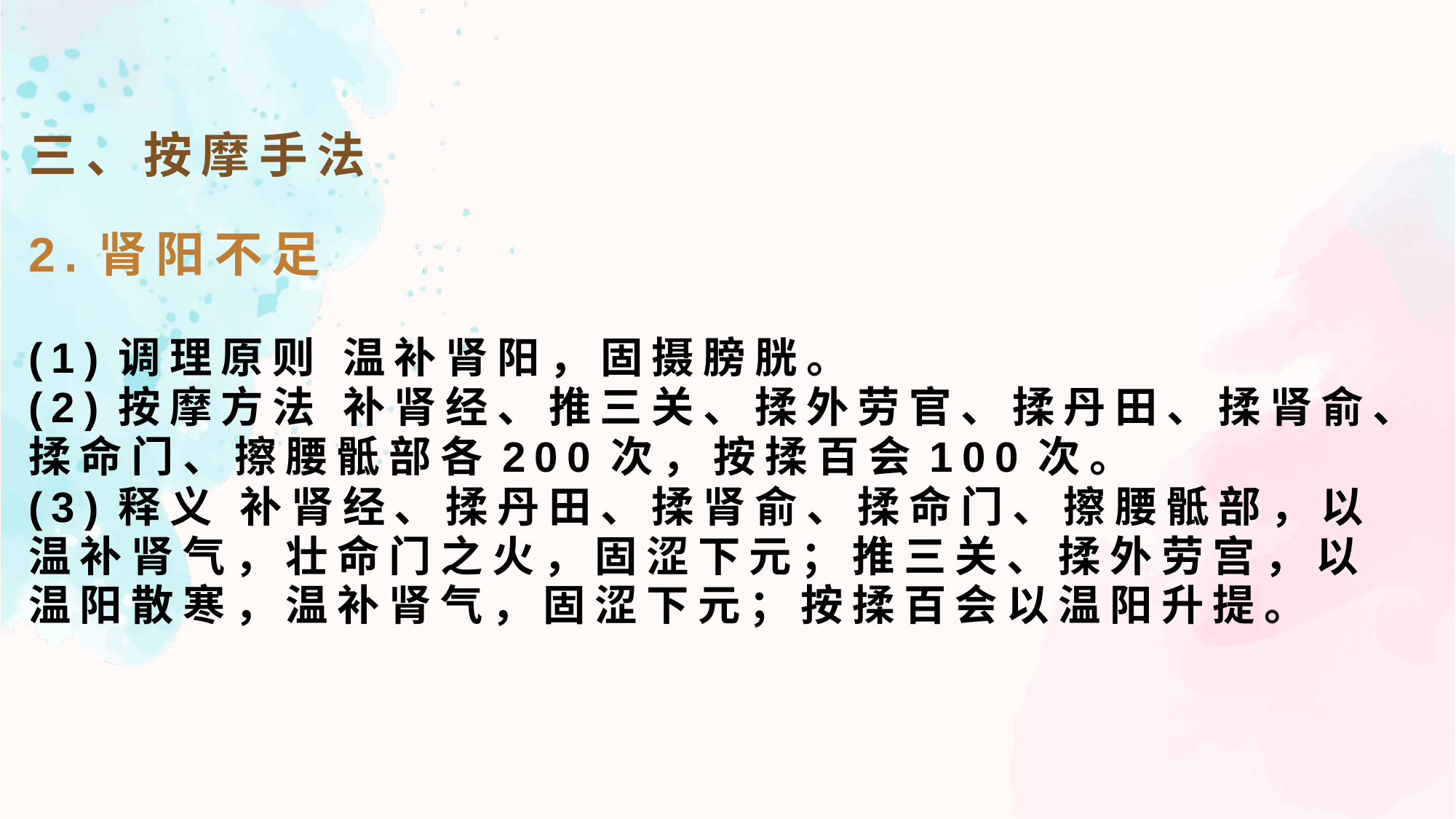

三、按摩手法

2.肾阳不足

(1)调理原则 温补肾阳，固摄膀胱。
(2)按摩方法 补肾经、推三关、揉外劳官、揉丹田、揉肾俞、揉命门、擦腰骶部各200次，按揉百会100次。
(3)释义 补肾经、揉丹田、揉肾俞、揉命门、擦腰骶部，以温补肾气，壮命门之火，固涩下元；推三关、揉外劳宫，以温阳散寒，温补肾气，固涩下元；按揉百会以温阳升提。